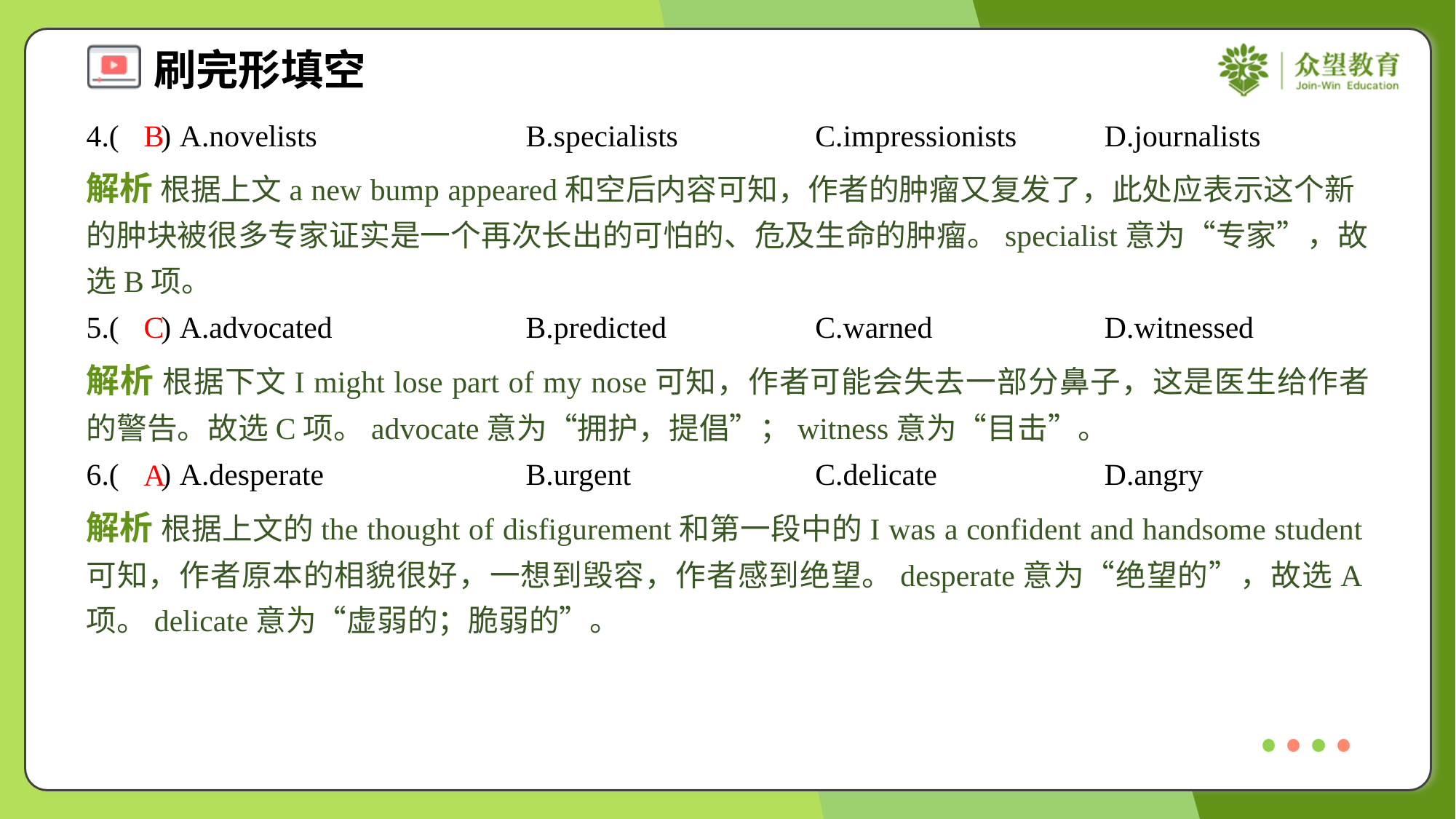

4.(     ) A.novelists	B.specialists	C.impressionists	D.journalists
B
解析 根据上文a new bump appeared和空后内容可知，作者的肿瘤又复发了，此处应表示这个新的肿块被很多专家证实是一个再次长出的可怕的、危及生命的肿瘤。specialist意为“专家”，故选B项。
5.(     ) A.advocated	B.predicted	C.warned	D.witnessed
C
解析 根据下文I might lose part of my nose可知，作者可能会失去一部分鼻子，这是医生给作者的警告。故选C项。advocate意为“拥护，提倡”；witness意为“目击”。
6.(     ) A.desperate	B.urgent	C.delicate	D.angry
A
解析 根据上文的the thought of disfigurement和第一段中的I was a confident and handsome student可知，作者原本的相貌很好，一想到毁容，作者感到绝望。desperate意为“绝望的”，故选A项。delicate意为“虚弱的；脆弱的”。